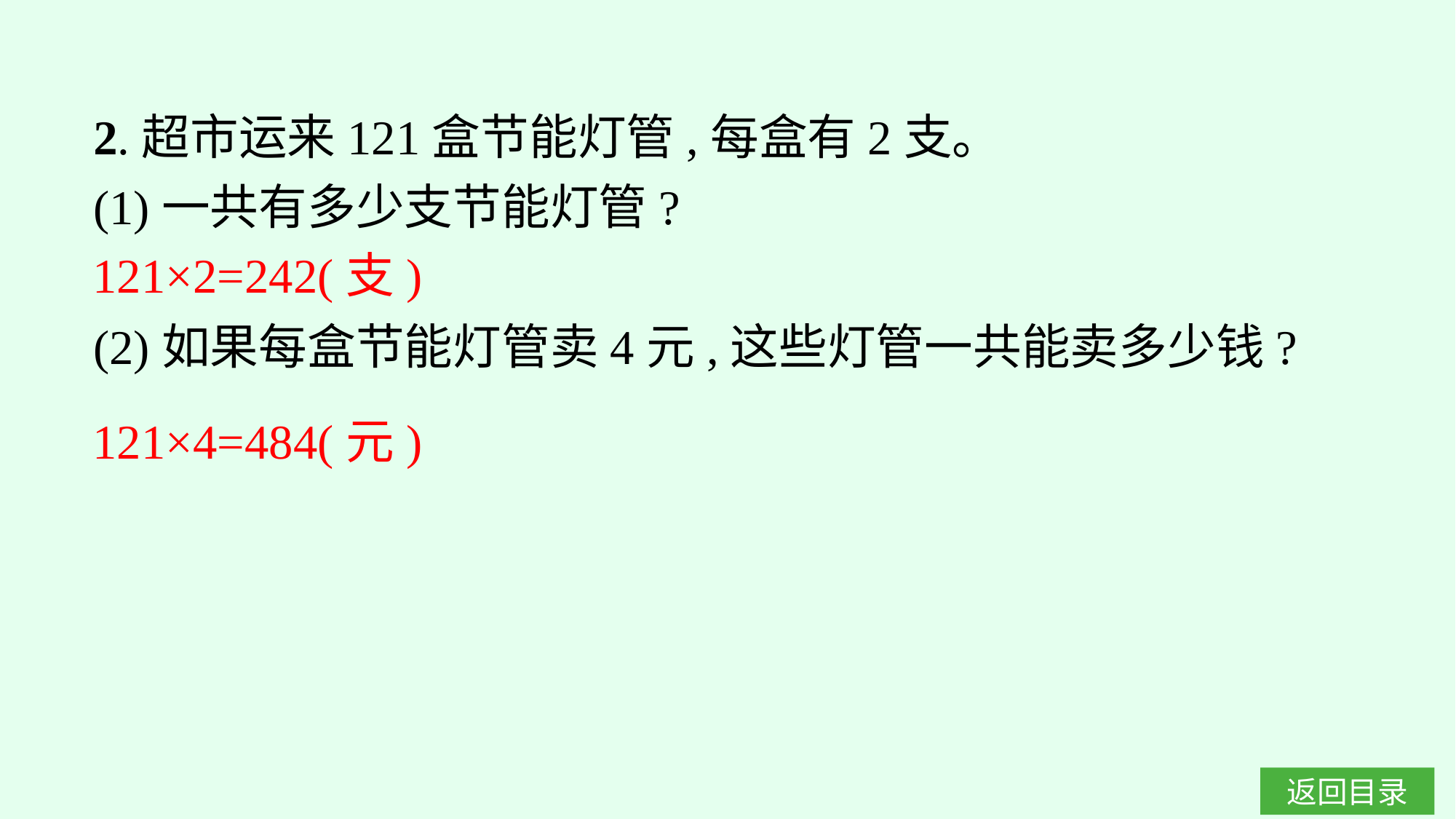

2.超市运来121盒节能灯管,每盒有2支。
(1)一共有多少支节能灯管?

(2)如果每盒节能灯管卖4元,这些灯管一共能卖多少钱?
121×2=242(支)
121×4=484(元)